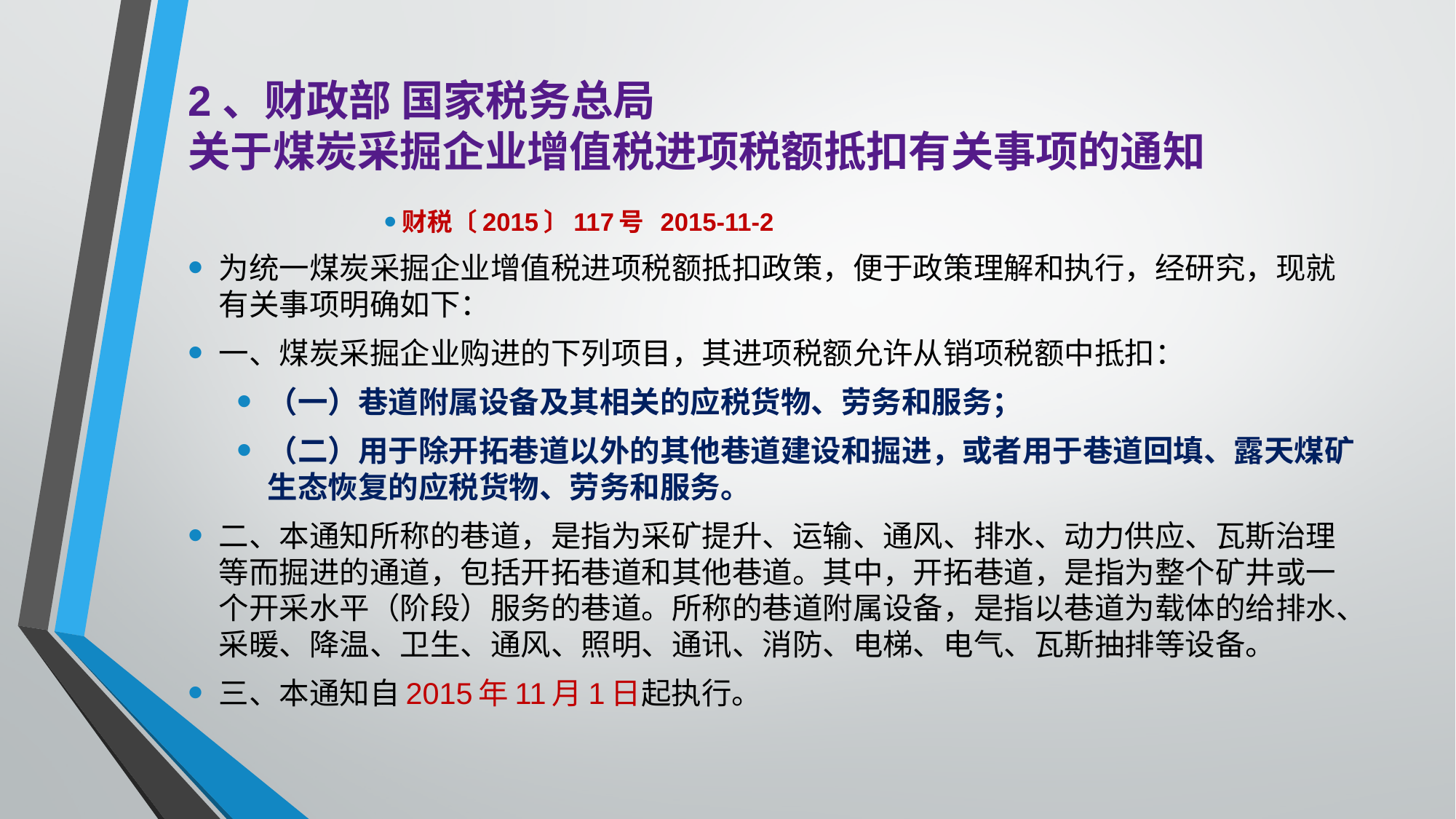

# 2、财政部 国家税务总局 关于煤炭采掘企业增值税进项税额抵扣有关事项的通知
财税〔2015〕117号  2015-11-2
为统一煤炭采掘企业增值税进项税额抵扣政策，便于政策理解和执行，经研究，现就有关事项明确如下：
一、煤炭采掘企业购进的下列项目，其进项税额允许从销项税额中抵扣：
（一）巷道附属设备及其相关的应税货物、劳务和服务；
（二）用于除开拓巷道以外的其他巷道建设和掘进，或者用于巷道回填、露天煤矿生态恢复的应税货物、劳务和服务。
二、本通知所称的巷道，是指为采矿提升、运输、通风、排水、动力供应、瓦斯治理等而掘进的通道，包括开拓巷道和其他巷道。其中，开拓巷道，是指为整个矿井或一个开采水平（阶段）服务的巷道。所称的巷道附属设备，是指以巷道为载体的给排水、采暖、降温、卫生、通风、照明、通讯、消防、电梯、电气、瓦斯抽排等设备。
三、本通知自2015年11月1日起执行。